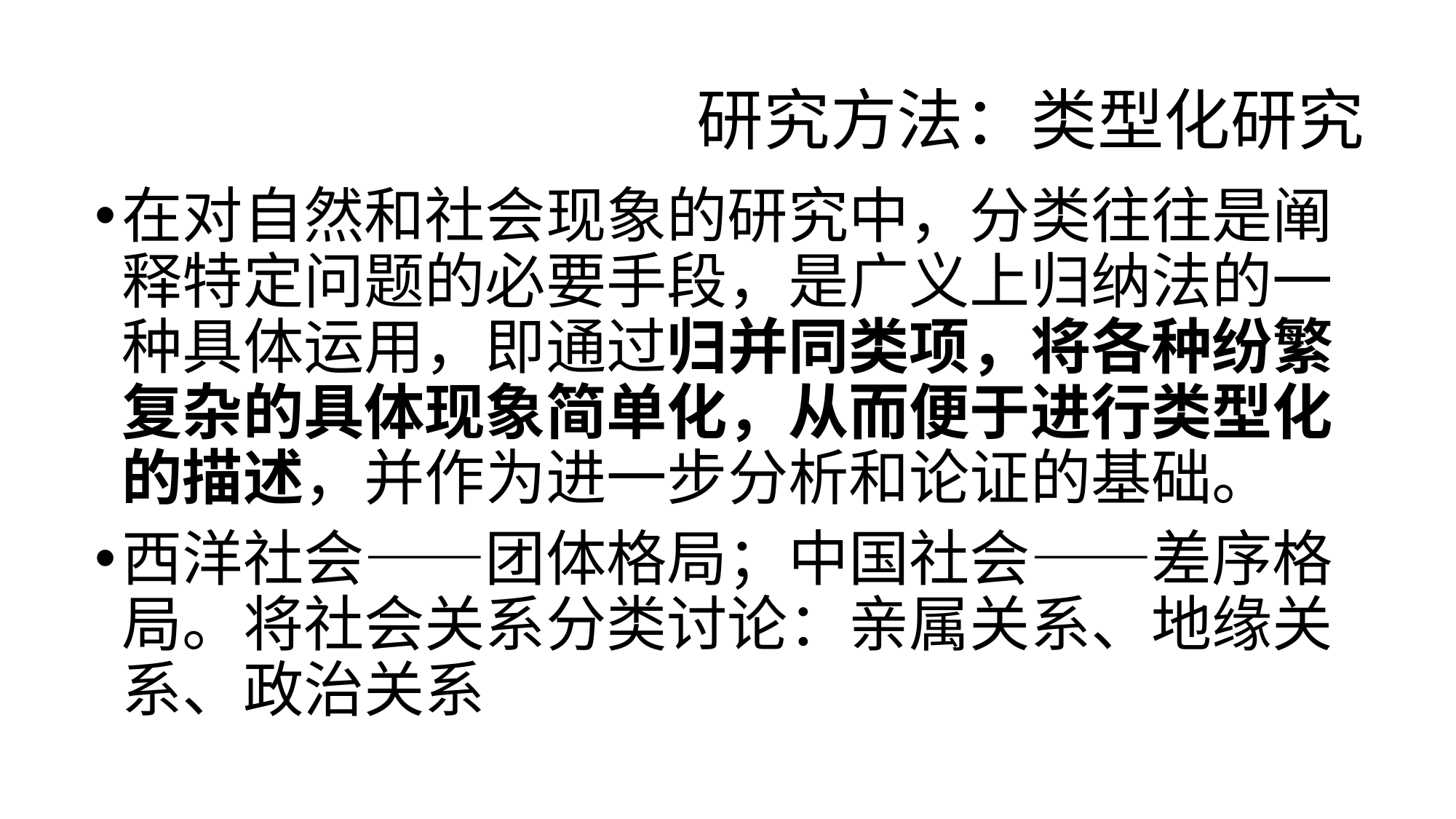

# 研究方法：类型化研究
在对自然和社会现象的研究中，分类往往是阐释特定问题的必要手段，是广义上归纳法的一种具体运用，即通过归并同类项，将各种纷繁复杂的具体现象简单化，从而便于进行类型化的描述，并作为进一步分析和论证的基础。
西洋社会——团体格局；中国社会——差序格局。将社会关系分类讨论：亲属关系、地缘关系、政治关系